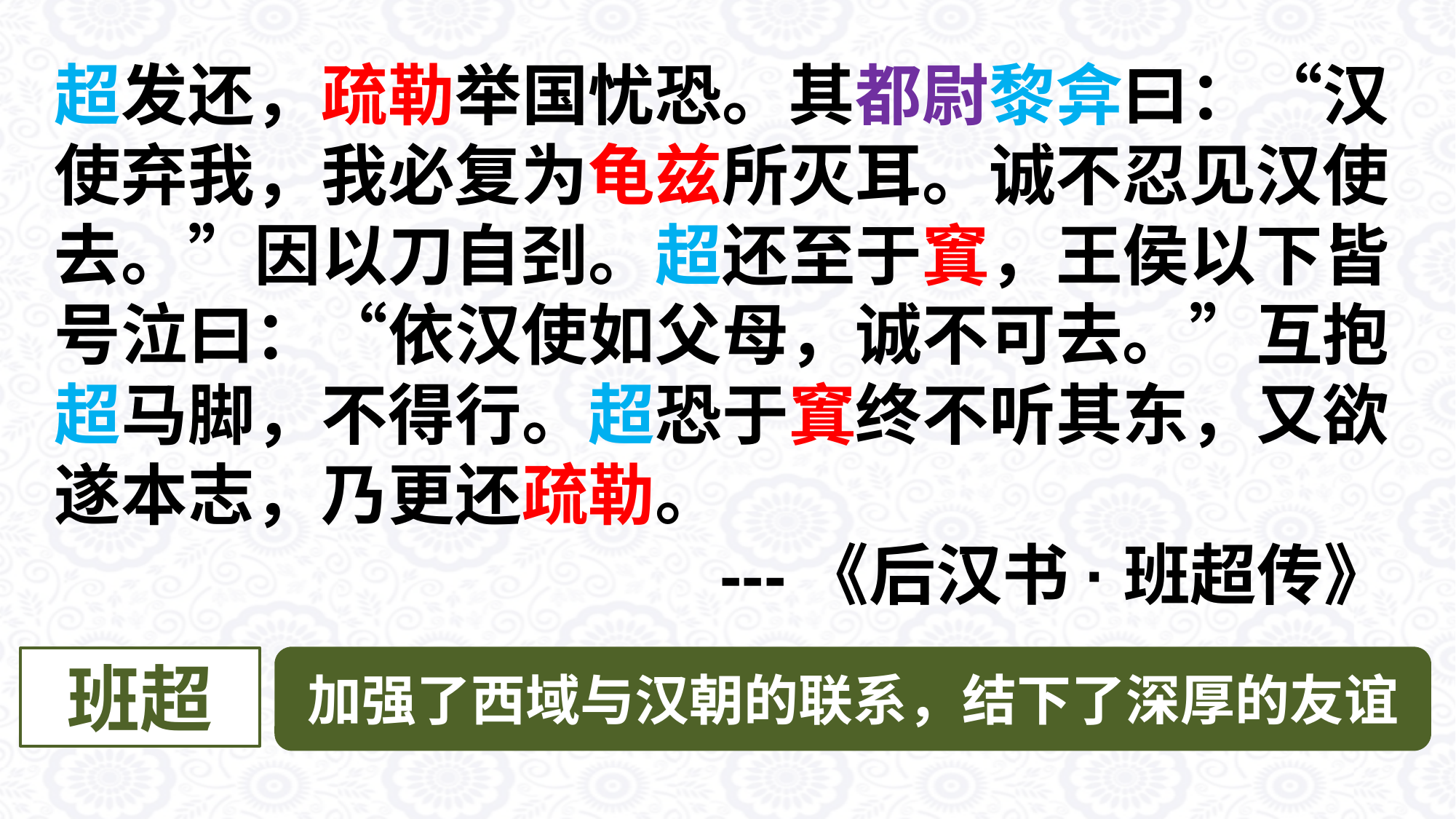

超发还，疏勒举国忧恐。其都尉黎弇曰：“汉使弃我，我必复为龟兹所灭耳。诚不忍见汉使去。”因以刀自刭。超还至于窴，王侯以下皆号泣曰：“依汉使如父母，诚不可去。”互抱超马脚，不得行。超恐于窴终不听其东，又欲遂本志，乃更还疏勒。
---《后汉书·班超传》
加强了西域与汉朝的联系，结下了深厚的友谊
班超